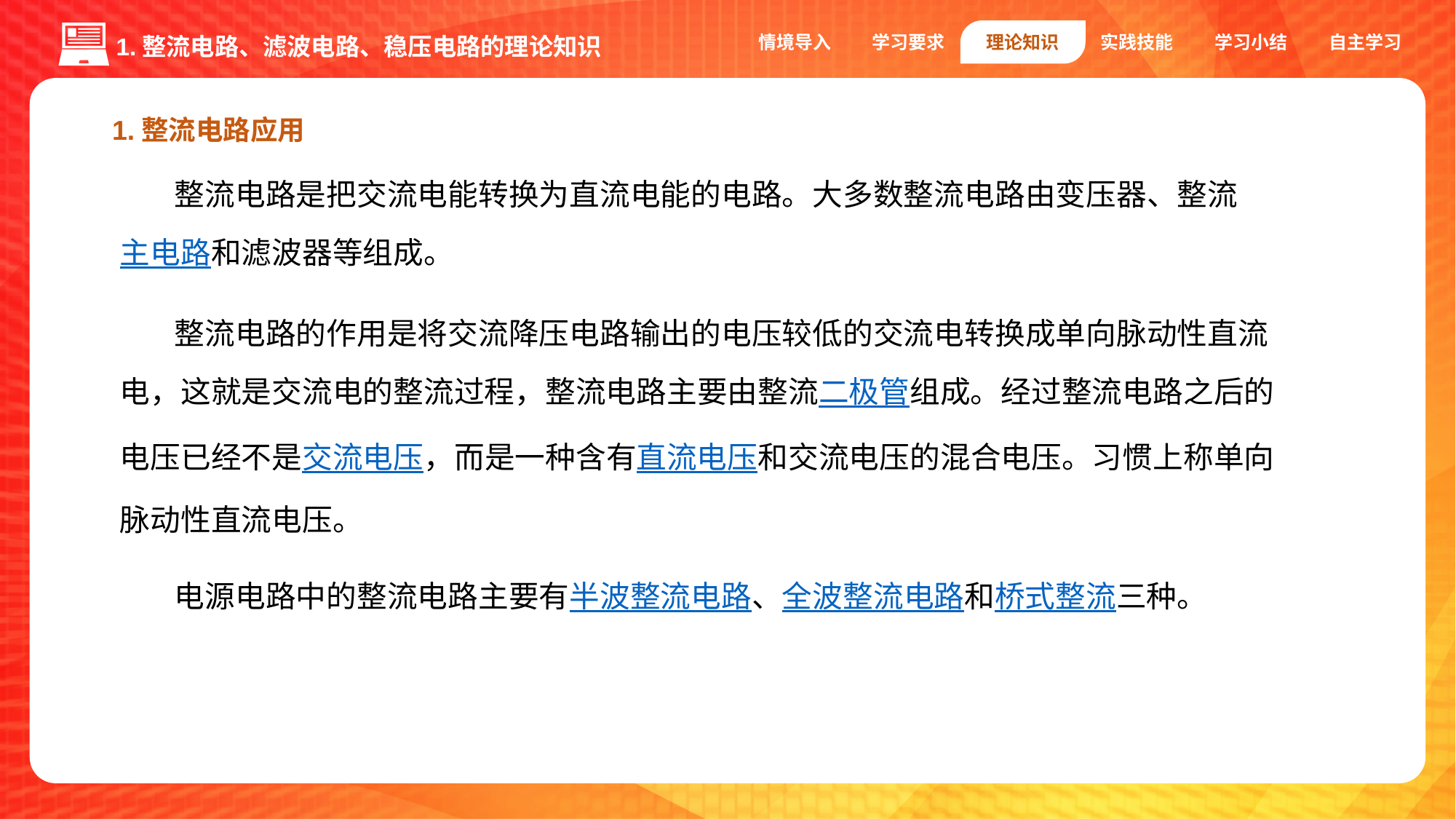

情境导入
学习要求
理论知识
实践技能
学习小结
自主学习

1.整流电路、滤波电路、稳压电路的理论知识
1.整流电路应用
整流电路是把交流电能转换为直流电能的电路。大多数整流电路由变压器、整流主电路和滤波器等组成。
整流电路的作用是将交流降压电路输出的电压较低的交流电转换成单向脉动性直流电，这就是交流电的整流过程，整流电路主要由整流二极管组成。经过整流电路之后的电压已经不是交流电压，而是一种含有直流电压和交流电压的混合电压。习惯上称单向脉动性直流电压。
电源电路中的整流电路主要有半波整流电路、全波整流电路和桥式整流三种。
掌握整流电路、滤波电路、稳压电路的理论知识